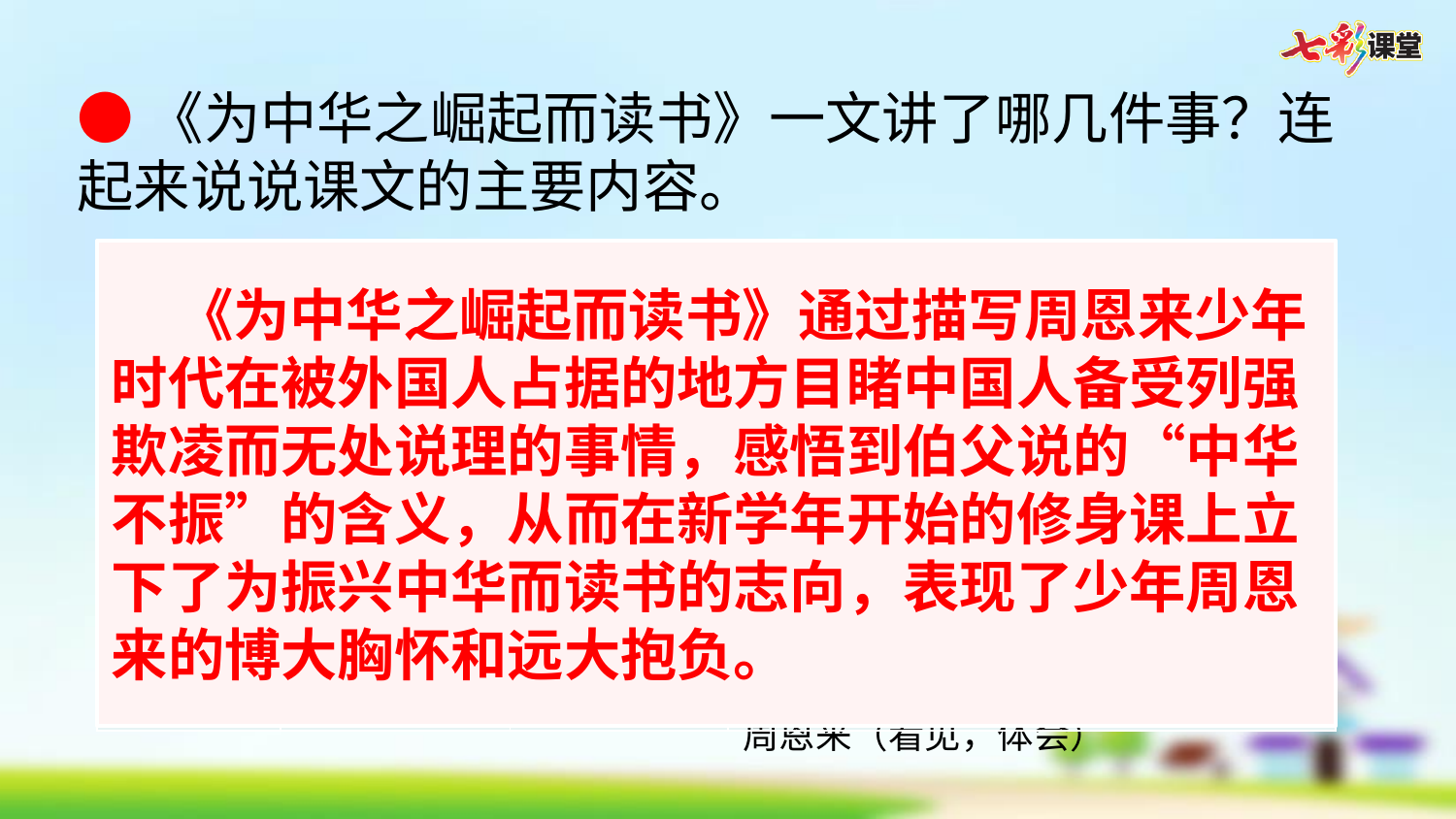

●《为中华之崛起而读书》一文讲了哪几件事？连起来说说课文的主要内容。
    《为中华之崛起而读书》通过描写周恩来少年时代在被外国人占据的地方目睹中国人备受列强欺凌而无处说理的事情，感悟到伯父说的“中华不振”的含义，从而在新学年开始的修身课上立下了为振兴中华而读书的志向，表现了少年周恩来的博大胸怀和远大抱负。
| 事件 | 时间 | 地点 | 人物（做什么） |
| --- | --- | --- | --- |
| 第一件事 | 新学年 开始了 | 修身课上 | 魏校长（问） 周恩来（回答） |
| 第二件事 | 十二岁那年 | 奉天 | 伯父（告诉） 周恩来（疑惑不解） |
| 第三件事 | 一个星期天 | 被外国人占据的地方 | 中国妇女（受欺负） 中国巡警（不惩处、训斥） 围观的中国人（只能劝慰） 周恩来（看见，体会） |